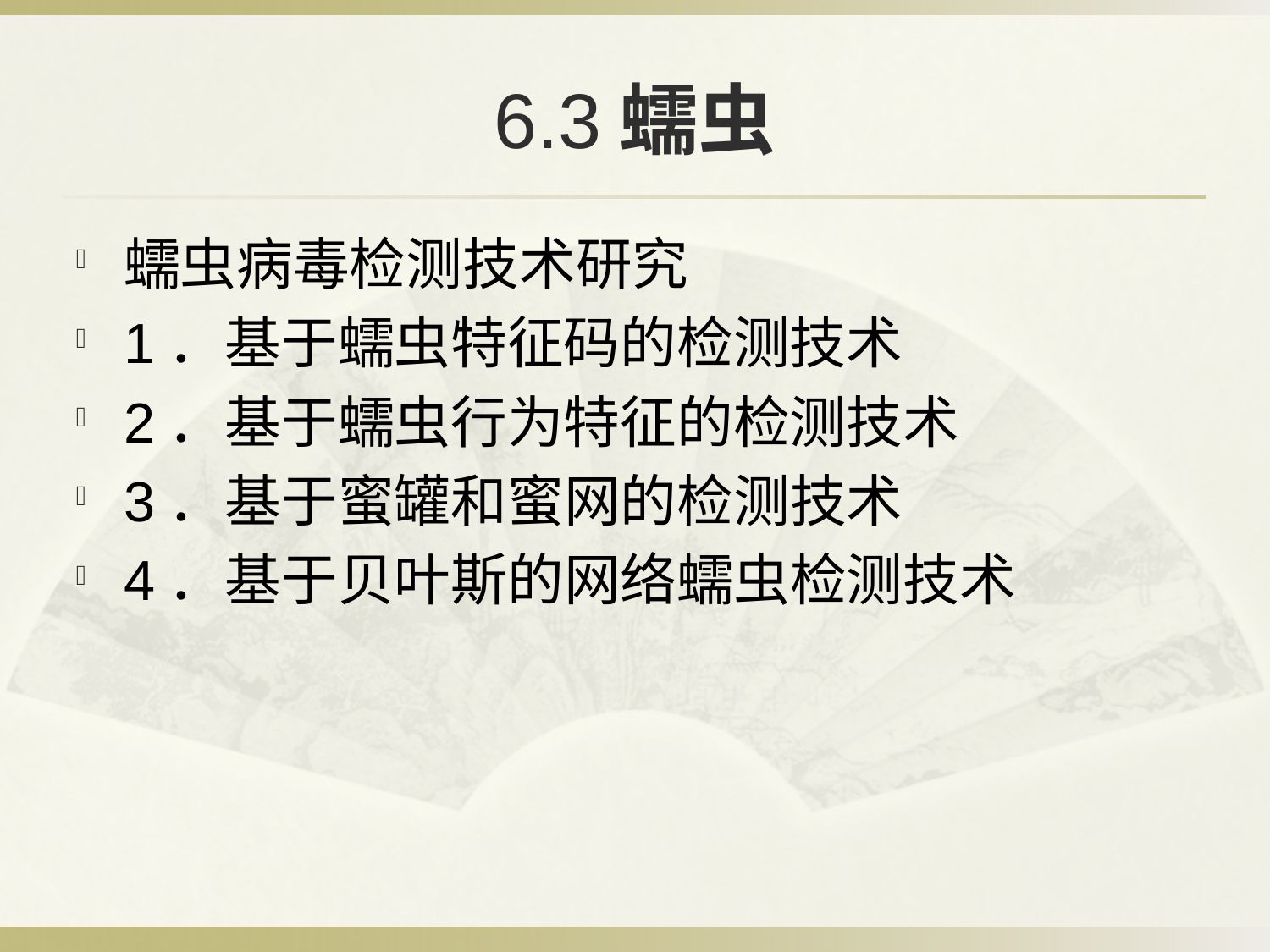

# 6.3蠕虫
蠕虫病毒检测技术研究
1．基于蠕虫特征码的检测技术
2．基于蠕虫行为特征的检测技术
3．基于蜜罐和蜜网的检测技术
4．基于贝叶斯的网络蠕虫检测技术